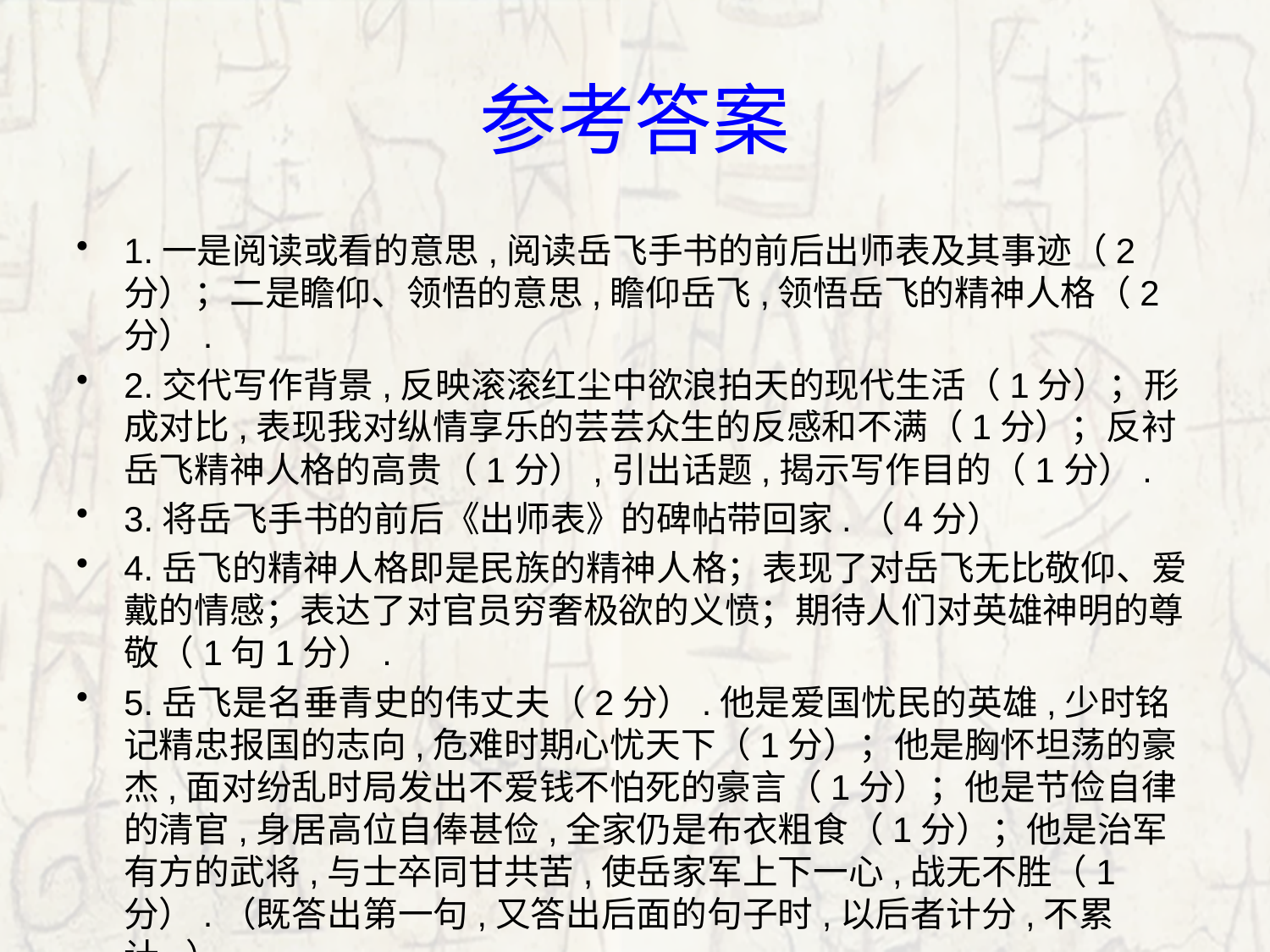

# 参考答案
1.一是阅读或看的意思,阅读岳飞手书的前后出师表及其事迹（2分）；二是瞻仰、领悟的意思,瞻仰岳飞,领悟岳飞的精神人格（2分）.
2.交代写作背景,反映滚滚红尘中欲浪拍天的现代生活（1分）；形成对比,表现我对纵情享乐的芸芸众生的反感和不满（1分）；反衬岳飞精神人格的高贵（1分）,引出话题,揭示写作目的（1分）.
3.将岳飞手书的前后《出师表》的碑帖带回家.（4分）
4.岳飞的精神人格即是民族的精神人格；表现了对岳飞无比敬仰、爱戴的情感；表达了对官员穷奢极欲的义愤；期待人们对英雄神明的尊敬（1句1分）.
5.岳飞是名垂青史的伟丈夫（2分）.他是爱国忧民的英雄,少时铭记精忠报国的志向,危难时期心忧天下（1分）；他是胸怀坦荡的豪杰,面对纷乱时局发出不爱钱不怕死的豪言（1分）；他是节俭自律的清官,身居高位自俸甚俭,全家仍是布衣粗食（1分）；他是治军有方的武将,与士卒同甘共苦,使岳家军上下一心,战无不胜（1分）.（既答出第一句,又答出后面的句子时,以后者计分,不累计.）